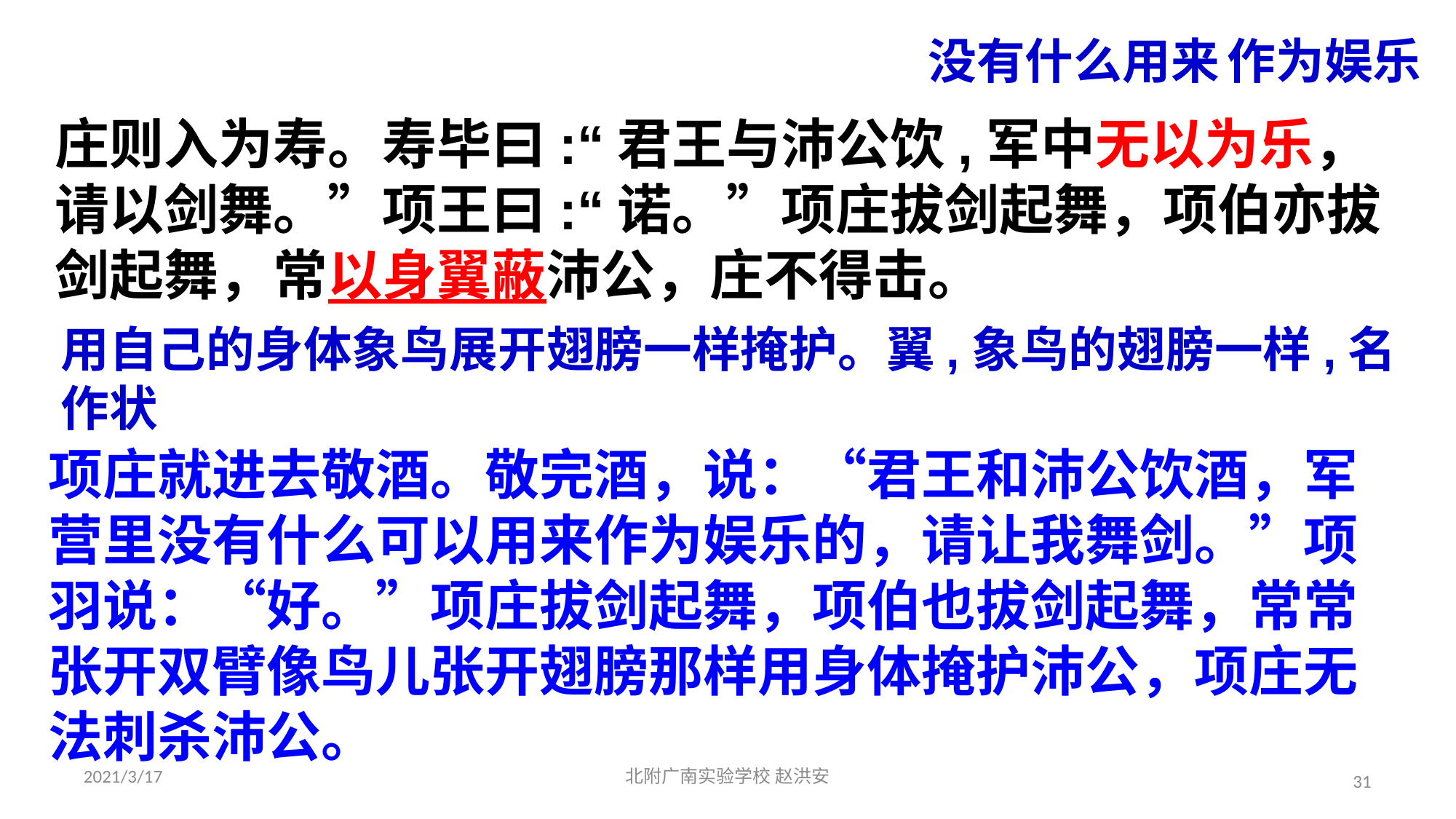

没有什么用来
作为娱乐
庄则入为寿。寿毕曰:“君王与沛公饮,军中无以为乐，请以剑舞。”项王曰:“诺。”项庄拔剑起舞，项伯亦拔剑起舞，常以身翼蔽沛公，庄不得击。
用自己的身体象鸟展开翅膀一样掩护。翼,象鸟的翅膀一样,名作状
项庄就进去敬酒。敬完酒，说：“君王和沛公饮酒，军营里没有什么可以用来作为娱乐的，请让我舞剑。”项羽说：“好。”项庄拔剑起舞，项伯也拔剑起舞，常常张开双臂像鸟儿张开翅膀那样用身体掩护沛公，项庄无法刺杀沛公。
2021/3/17
北附广南实验学校 赵洪安
31